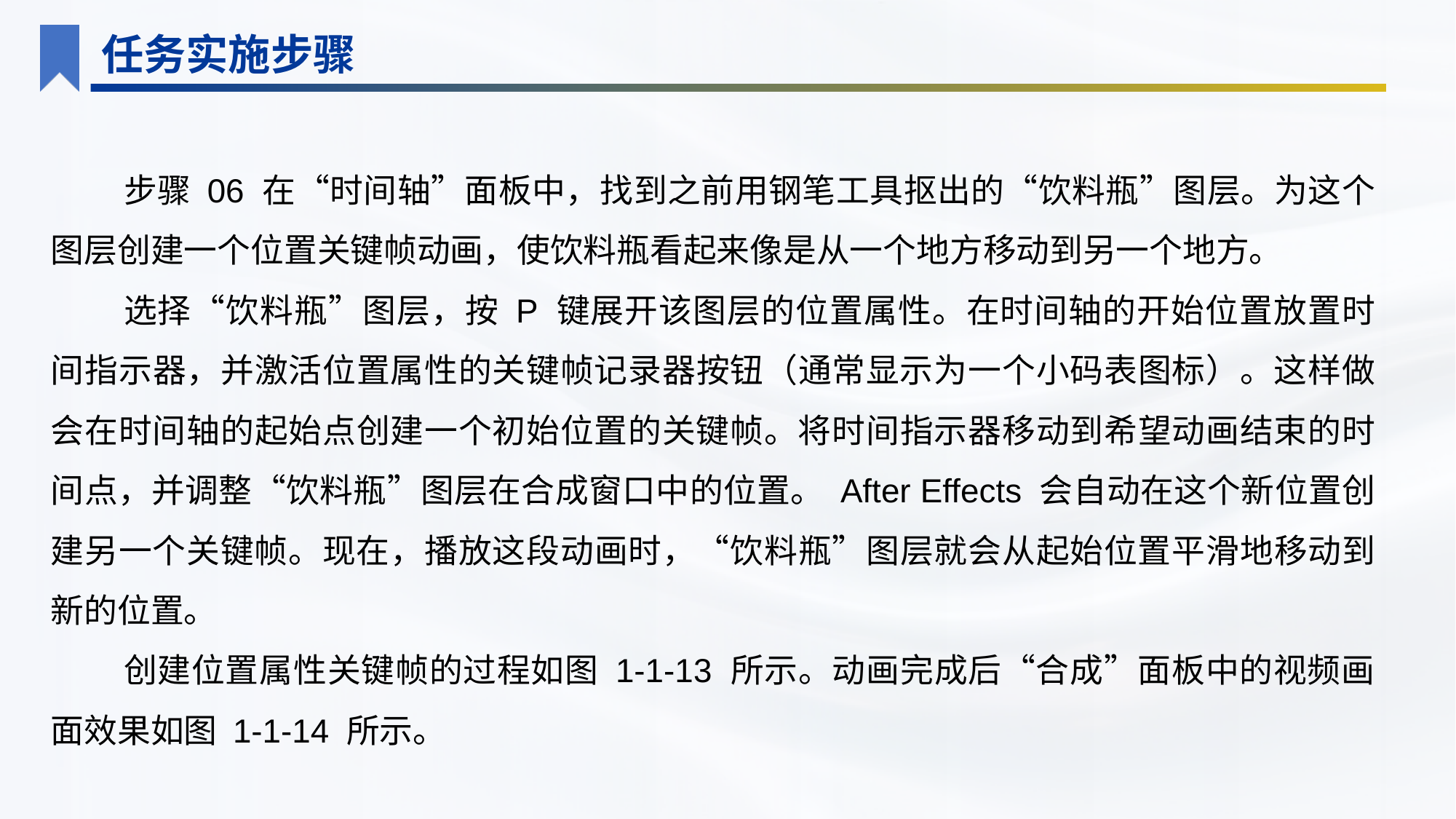

任务实施步骤
步骤 06 在“时间轴”面板中，找到之前用钢笔工具抠出的“饮料瓶”图层。为这个图层创建一个位置关键帧动画，使饮料瓶看起来像是从一个地方移动到另一个地方。
选择“饮料瓶”图层，按 P 键展开该图层的位置属性。在时间轴的开始位置放置时间指示器，并激活位置属性的关键帧记录器按钮（通常显示为一个小码表图标）。这样做会在时间轴的起始点创建一个初始位置的关键帧。将时间指示器移动到希望动画结束的时间点，并调整“饮料瓶”图层在合成窗口中的位置。 After Effects 会自动在这个新位置创建另一个关键帧。现在，播放这段动画时，“饮料瓶”图层就会从起始位置平滑地移动到新的位置。
创建位置属性关键帧的过程如图 1-1-13 所示。动画完成后“合成”面板中的视频画面效果如图 1-1-14 所示。